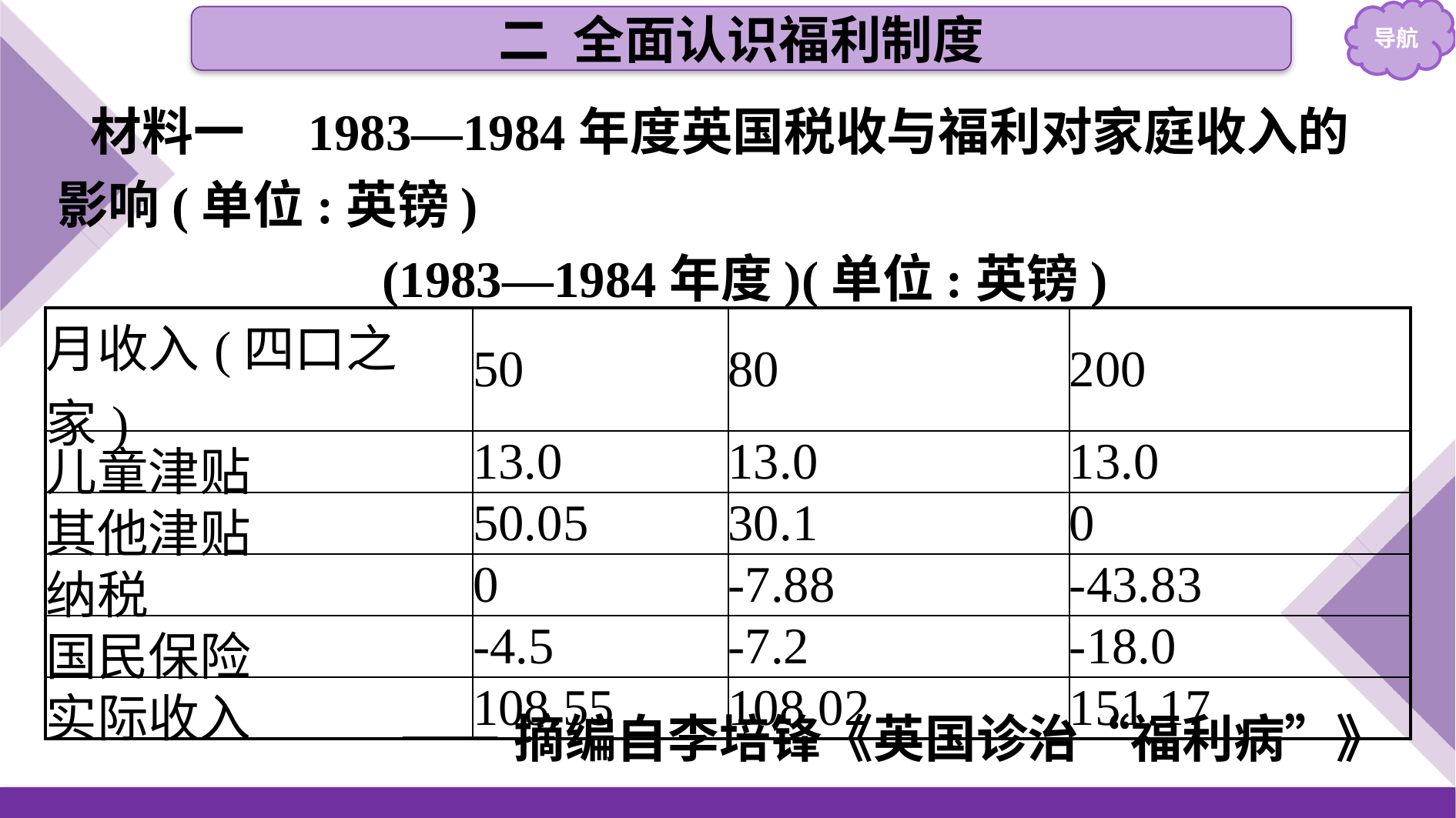

二  全面认识福利制度
材料一　1983—1984年度英国税收与福利对家庭收入的影响(单位:英镑)
(1983—1984年度)(单位:英镑)
| 月收入(四口之家) | 50 | 80 | 200 |
| --- | --- | --- | --- |
| 儿童津贴 | 13.0 | 13.0 | 13.0 |
| 其他津贴 | 50.05 | 30.1 | 0 |
| 纳税 | 0 | -7.88 | -43.83 |
| 国民保险 | -4.5 | -7.2 | -18.0 |
| 实际收入 | 108.55 | 108.02 | 151.17 |
——摘编自李培锋《英国诊治“福利病”》